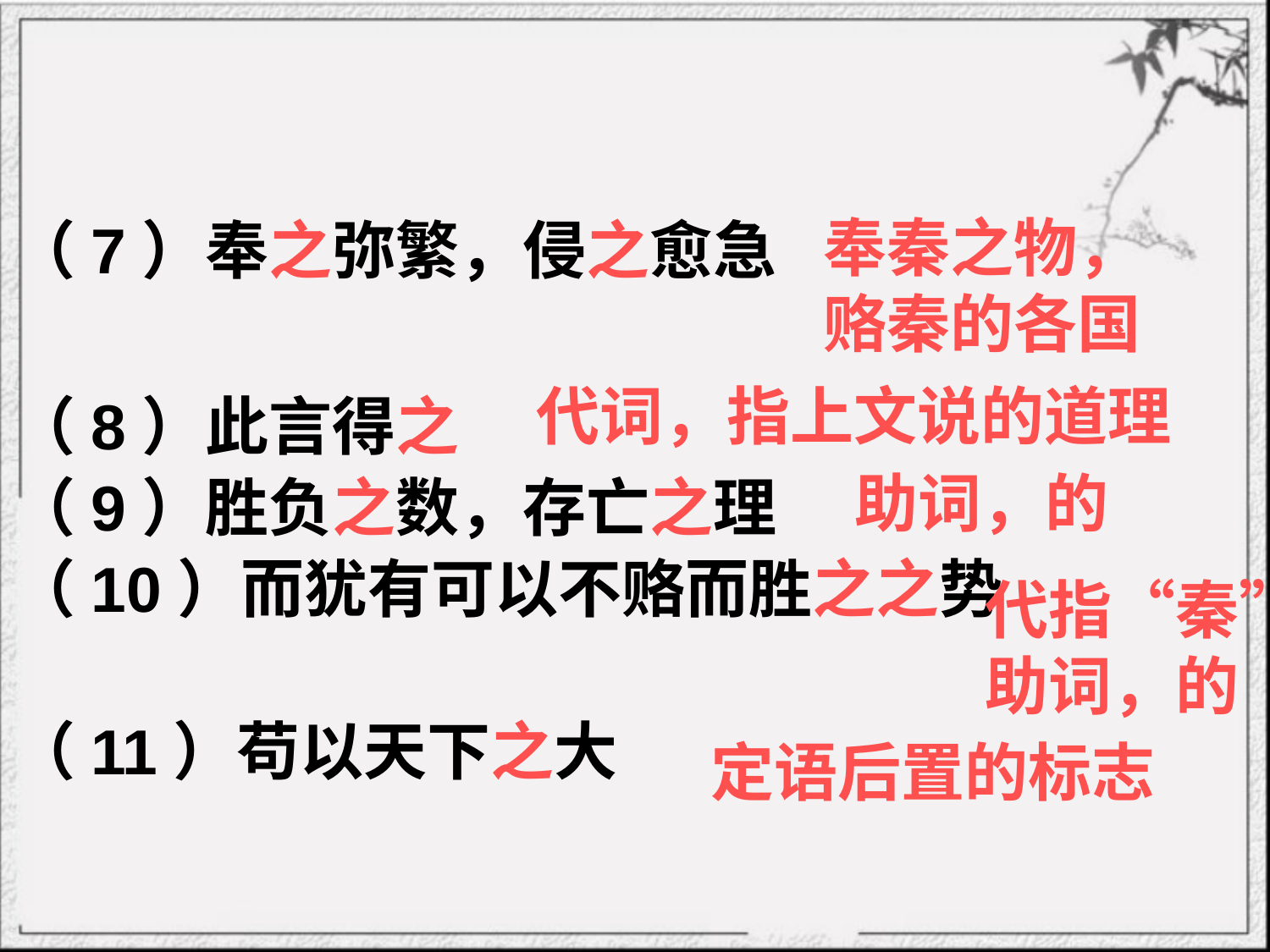

# （7）奉之弥繁，侵之愈急

（8）此言得之
（9）胜负之数，存亡之理
（10）而犹有可以不赂而胜之之势

（11）苟以天下之大

奉秦之物，
赂秦的各国
代词，指上文说的道理
助词，的
代指“秦”；
助词，的
定语后置的标志